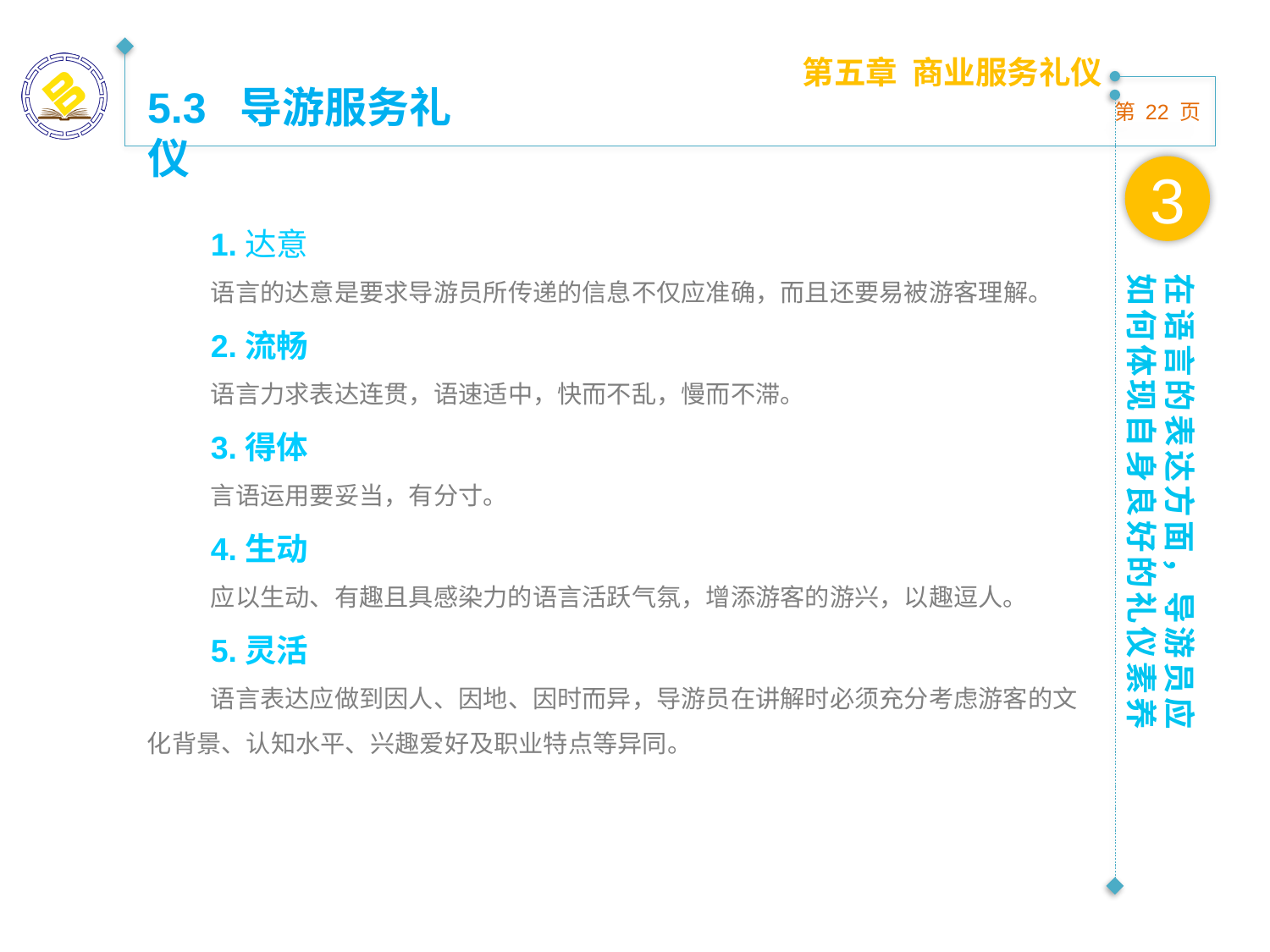

第五章  商业服务礼仪
5.3  导游服务礼仪
3
1.达意
语言的达意是要求导游员所传递的信息不仅应准确，而且还要易被游客理解。
2.流畅
语言力求表达连贯，语速适中，快而不乱，慢而不滞。
3.得体
言语运用要妥当，有分寸。
4.生动
应以生动、有趣且具感染力的语言活跃气氛，增添游客的游兴，以趣逗人。
5.灵活
语言表达应做到因人、因地、因时而异，导游员在讲解时必须充分考虑游客的文化背景、认知水平、兴趣爱好及职业特点等异同。
在语言的表达方面，导游员应如何体现自身良好的礼仪素养